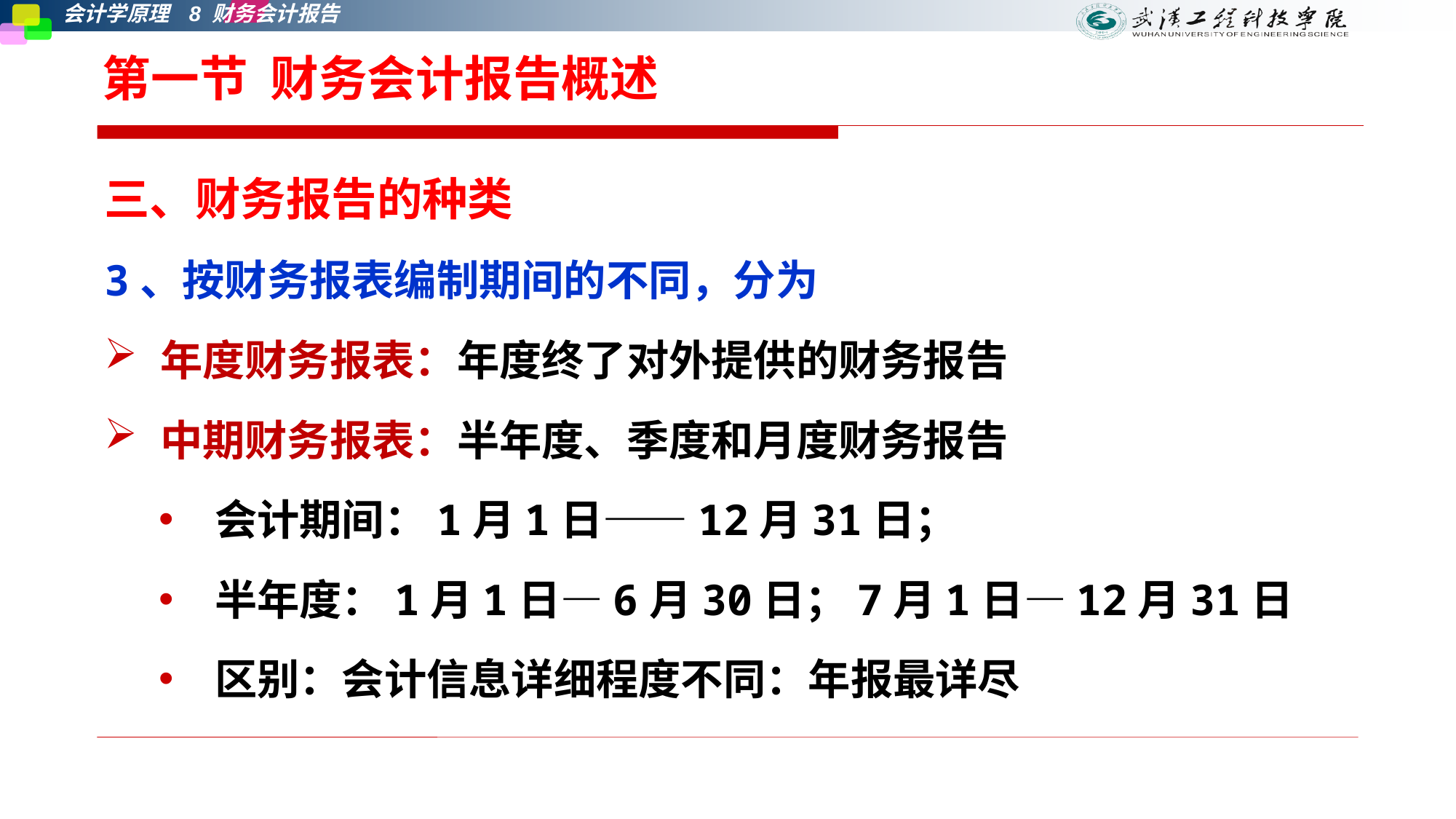

# 第一节  财务会计报告概述
三、财务报告的种类
3、按财务报表编制期间的不同，分为
年度财务报表：年度终了对外提供的财务报告
中期财务报表：半年度、季度和月度财务报告
会计期间：1月1日——12月31日；
半年度：1月1日—6月30日；7月1日—12月31日
区别：会计信息详细程度不同：年报最详尽